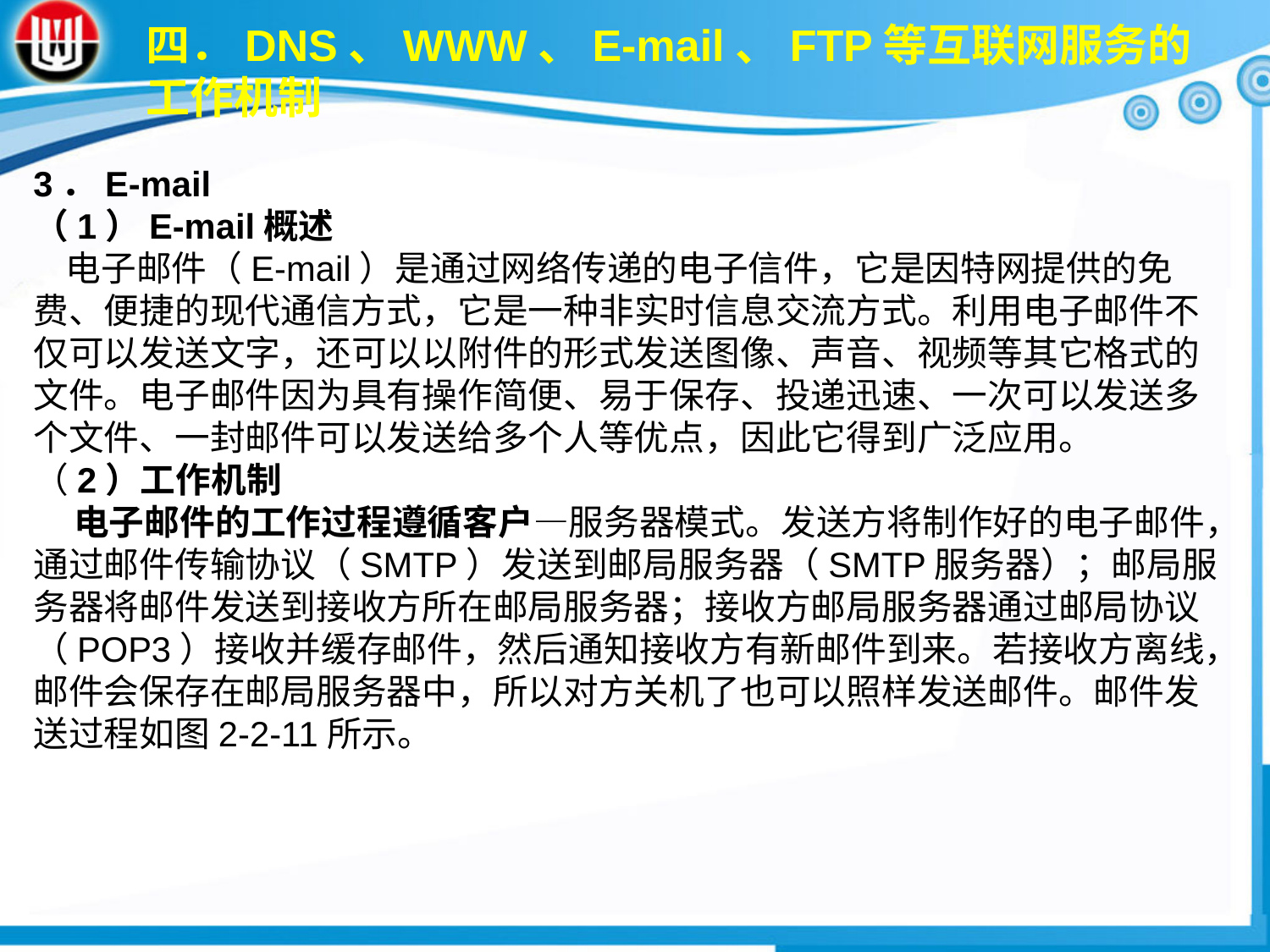

四．DNS、WWW、E-mail、FTP等互联网服务的工作机制
3．E-mail（1）E-mail概述   电子邮件（E-mail）是通过网络传递的电子信件，它是因特网提供的免费、便捷的现代通信方式，它是一种非实时信息交流方式。利用电子邮件不仅可以发送文字，还可以以附件的形式发送图像、声音、视频等其它格式的文件。电子邮件因为具有操作简便、易于保存、投递迅速、一次可以发送多个文件、一封邮件可以发送给多个人等优点，因此它得到广泛应用。（2）工作机制    电子邮件的工作过程遵循客户—服务器模式。发送方将制作好的电子邮件，通过邮件传输协议（SMTP）发送到邮局服务器（SMTP服务器）；邮局服务器将邮件发送到接收方所在邮局服务器；接收方邮局服务器通过邮局协议（POP3）接收并缓存邮件，然后通知接收方有新邮件到来。若接收方离线，邮件会保存在邮局服务器中，所以对方关机了也可以照样发送邮件。邮件发送过程如图2-2-11所示。